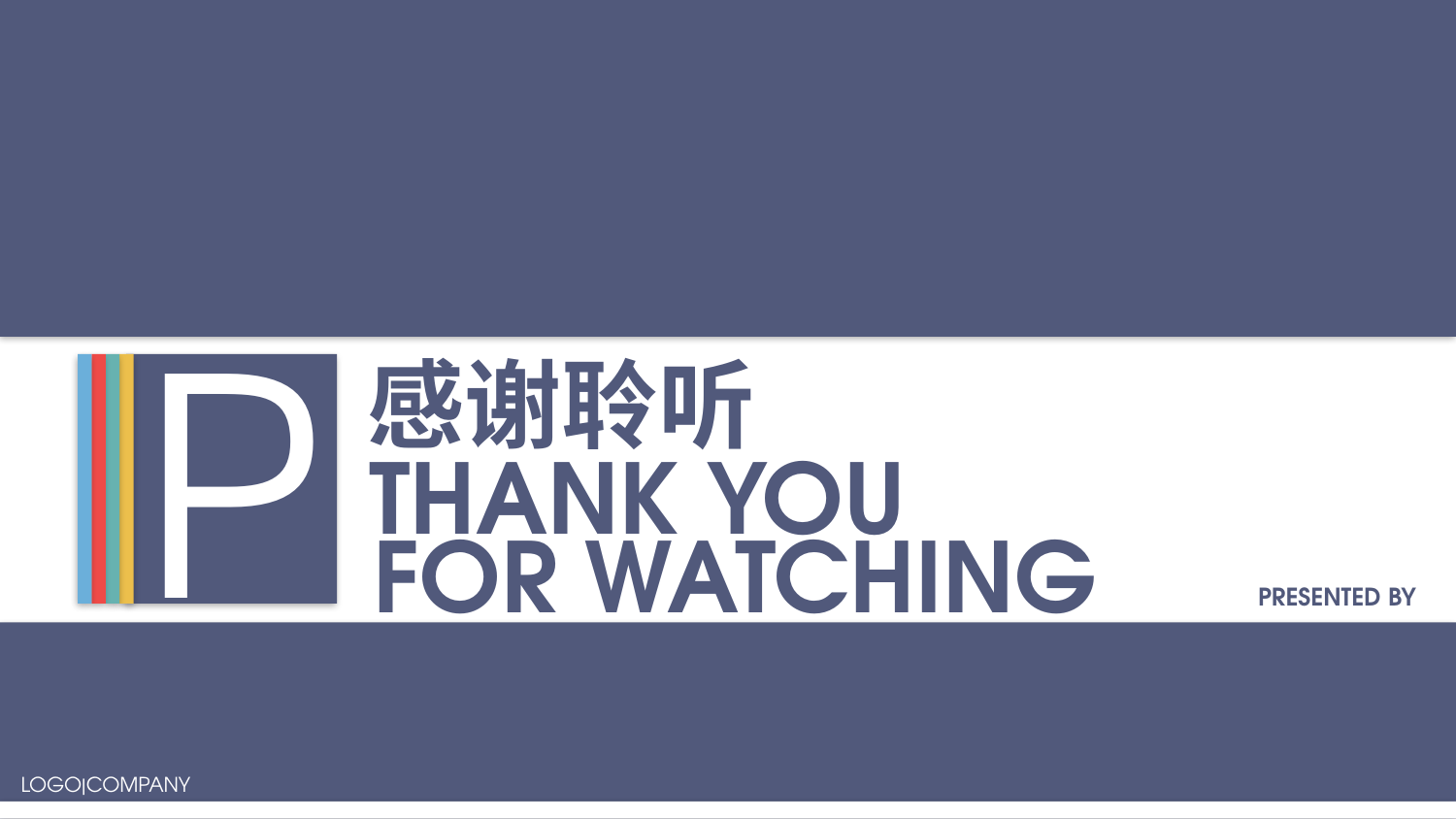

P
感谢聆听

THANK YOU
FOR WATCHING
PRESENTED BY

LOGO|COMPANY